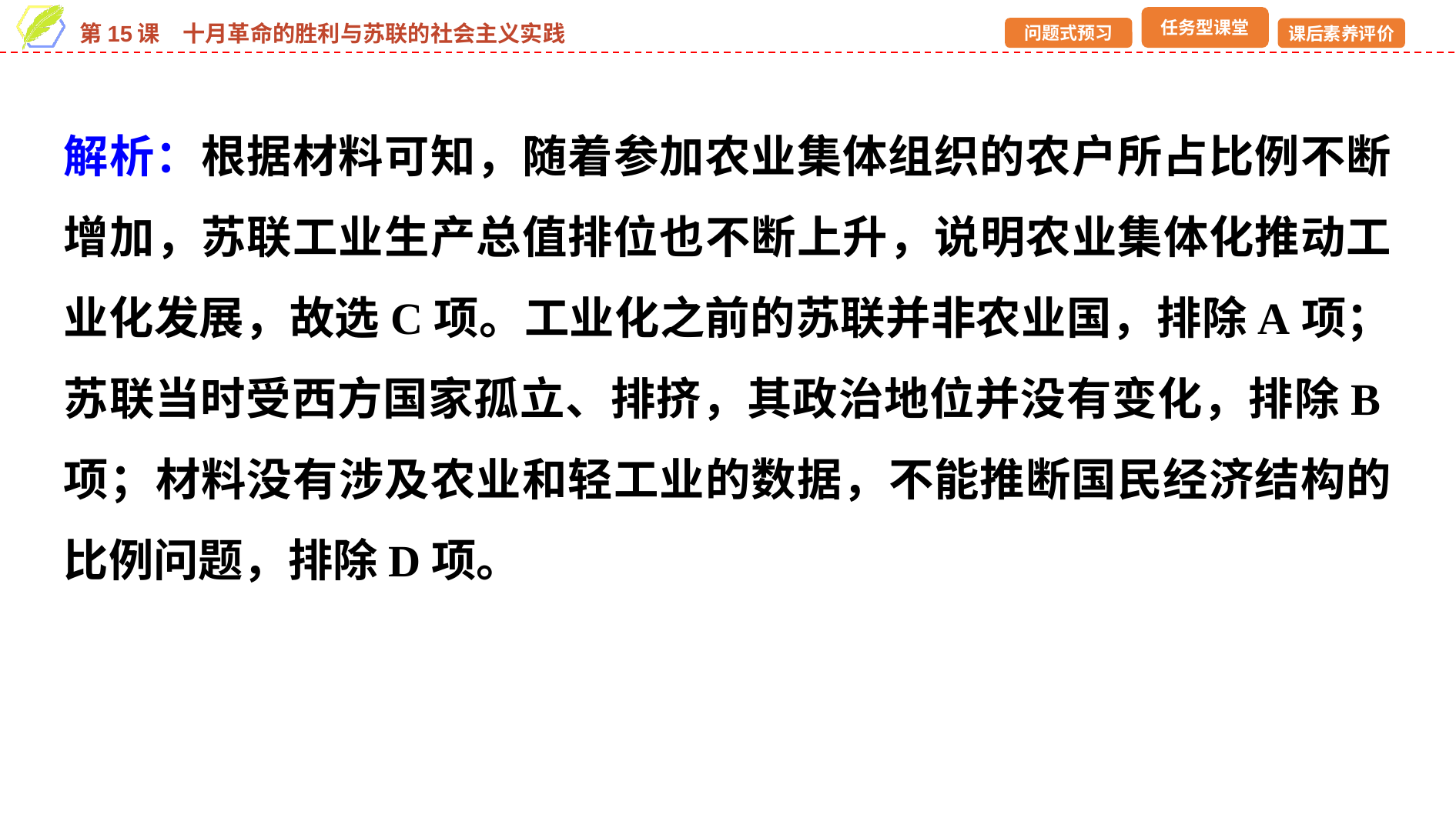

解析：根据材料可知，随着参加农业集体组织的农户所占比例不断增加，苏联工业生产总值排位也不断上升，说明农业集体化推动工业化发展，故选C项。工业化之前的苏联并非农业国，排除A项；苏联当时受西方国家孤立、排挤，其政治地位并没有变化，排除B项；材料没有涉及农业和轻工业的数据，不能推断国民经济结构的比例问题，排除D项。